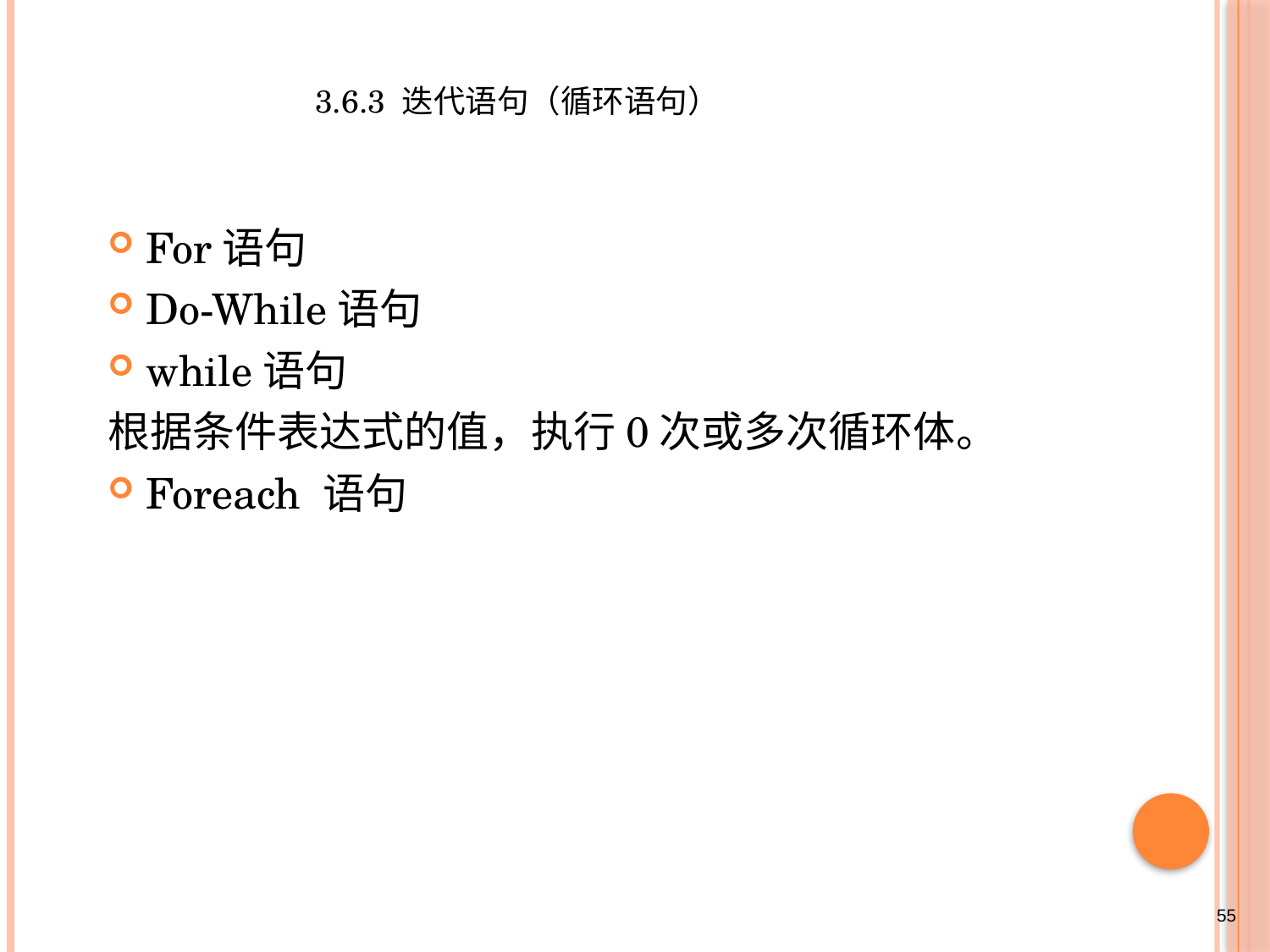

3.6.3 迭代语句（循环语句）
For语句
Do-While语句
while语句
根据条件表达式的值，执行0次或多次循环体。
Foreach 语句

55